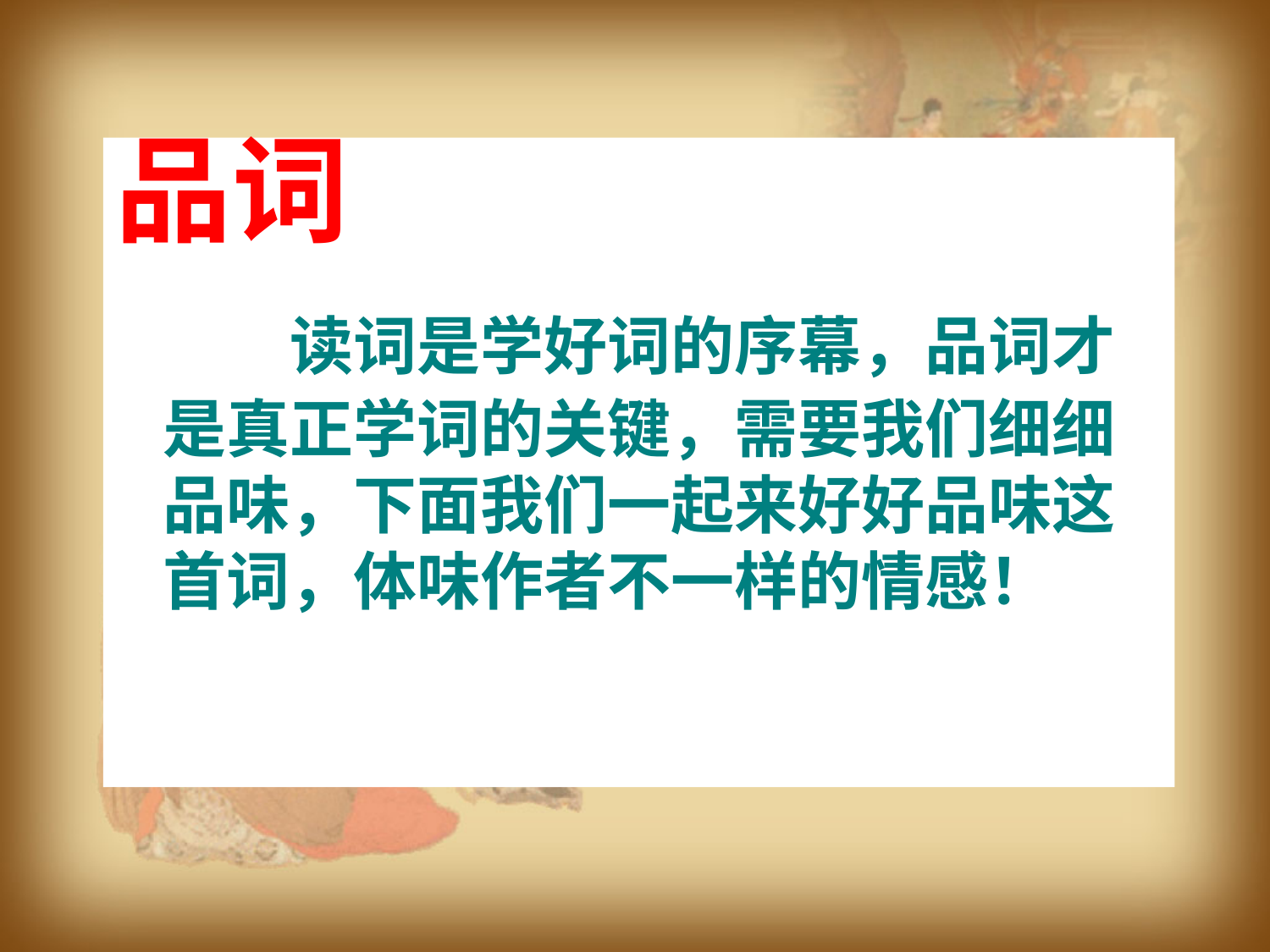

品词
       读词是学好词的序幕，品词才是真正学词的关键，需要我们细细品味，下面我们一起来好好品味这首词，体味作者不一样的情感！